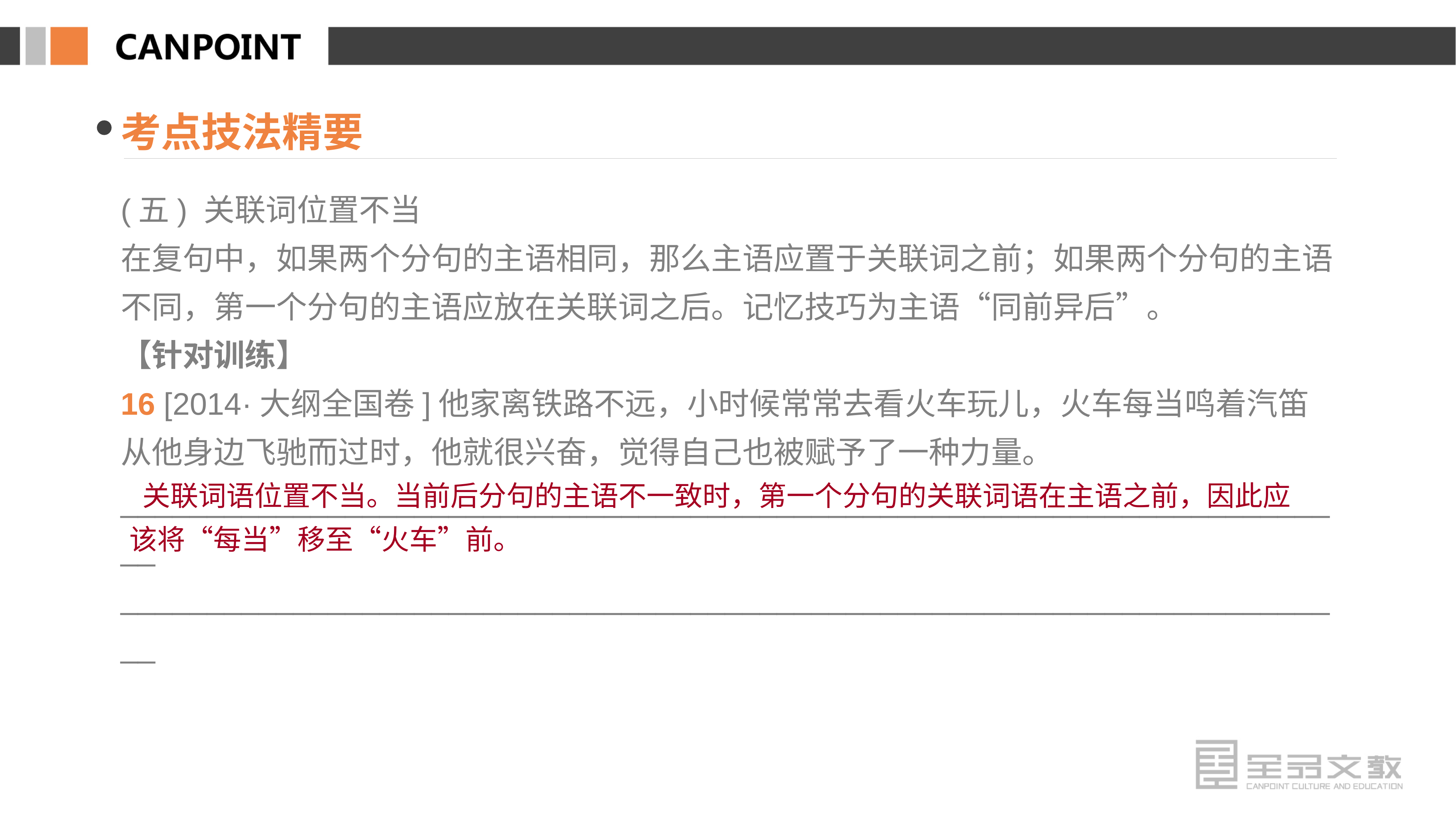

考点技法精要

(五) 关联词位置不当
在复句中，如果两个分句的主语相同，那么主语应置于关联词之前；如果两个分句的主语不同，第一个分句的主语应放在关联词之后。记忆技巧为主语“同前异后”。
【针对训练】
16 [2014·大纲全国卷]他家离铁路不远，小时候常常去看火车玩儿，火车每当鸣着汽笛从他身边飞驰而过时，他就很兴奋，觉得自己也被赋予了一种力量。
________________________________________________________________________
________________________________________________________________________

 关联词语位置不当。当前后分句的主语不一致时，第一个分句的关联词语在主语之前，因此应该将“每当”移至“火车”前。